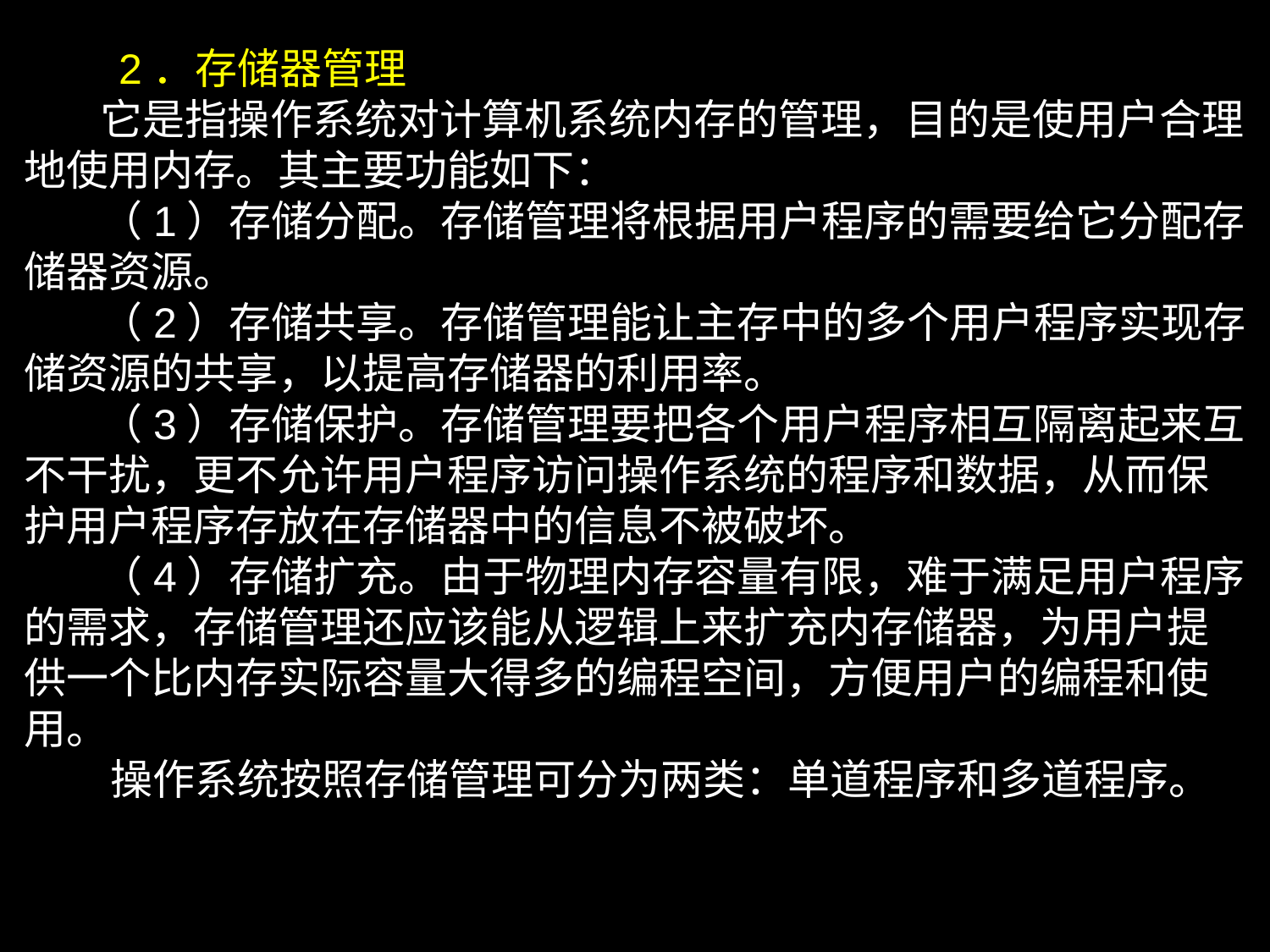

2．存储器管理
       它是指操作系统对计算机系统内存的管理，目的是使用户合理地使用内存。其主要功能如下：
       （1）存储分配。存储管理将根据用户程序的需要给它分配存储器资源。
       （2）存储共享。存储管理能让主存中的多个用户程序实现存储资源的共享，以提高存储器的利用率。
       （3）存储保护。存储管理要把各个用户程序相互隔离起来互不干扰，更不允许用户程序访问操作系统的程序和数据，从而保护用户程序存放在存储器中的信息不被破坏。
       （4）存储扩充。由于物理内存容量有限，难于满足用户程序的需求，存储管理还应该能从逻辑上来扩充内存储器，为用户提供一个比内存实际容量大得多的编程空间，方便用户的编程和使用。
        操作系统按照存储管理可分为两类：单道程序和多道程序。